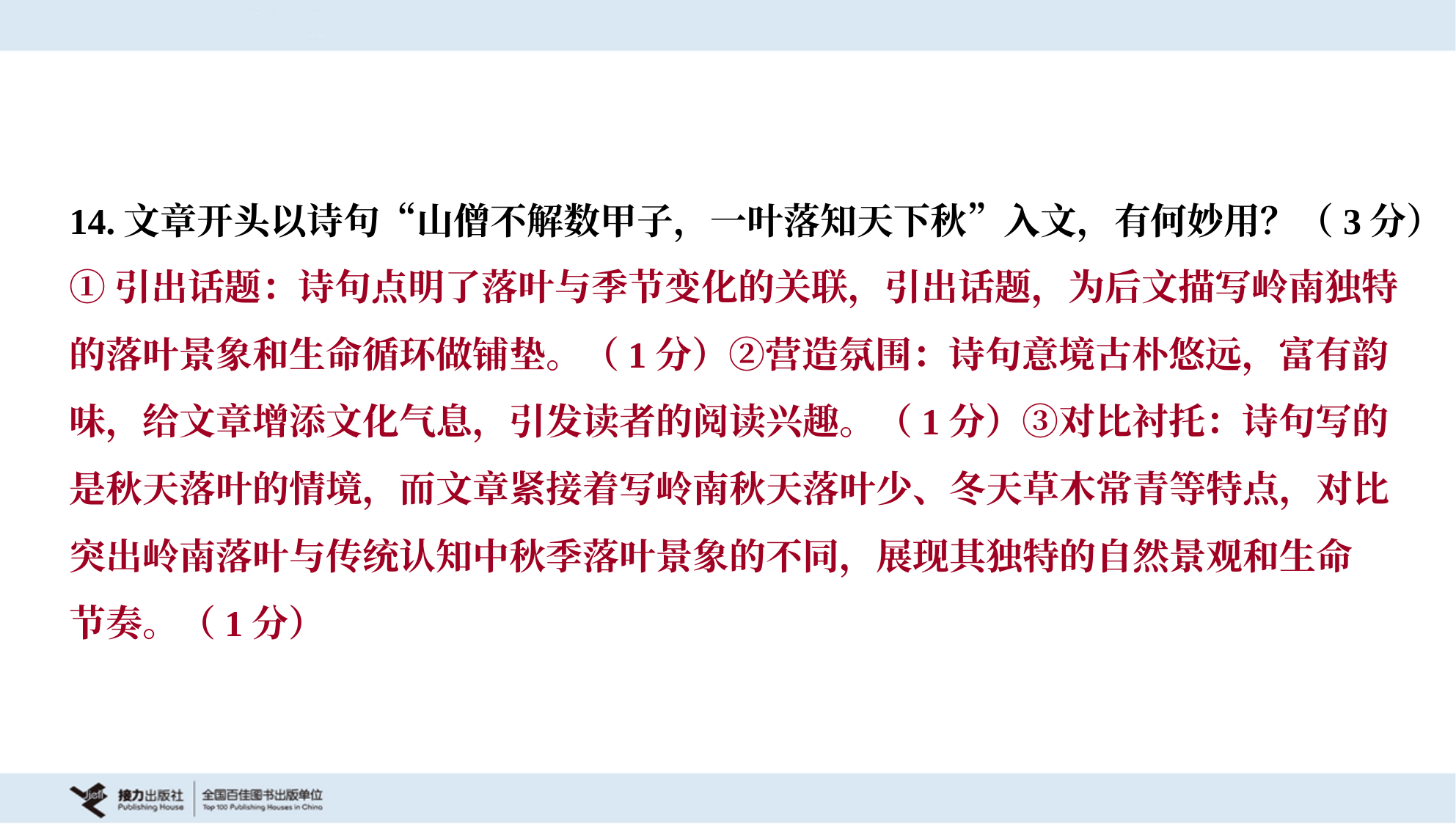

14.文章开头以诗句“山僧不解数甲子，一叶落知天下秋”入文，有何妙用？（3分）
①引出话题：诗句点明了落叶与季节变化的关联，引出话题，为后文描写岭南独特
的落叶景象和生命循环做铺垫。（1分）②营造氛围：诗句意境古朴悠远，富有韵
味，给文章增添文化气息，引发读者的阅读兴趣。（1分）③对比衬托：诗句写的
是秋天落叶的情境，而文章紧接着写岭南秋天落叶少、冬天草木常青等特点，对比
突出岭南落叶与传统认知中秋季落叶景象的不同，展现其独特的自然景观和生命
节奏。（1分）